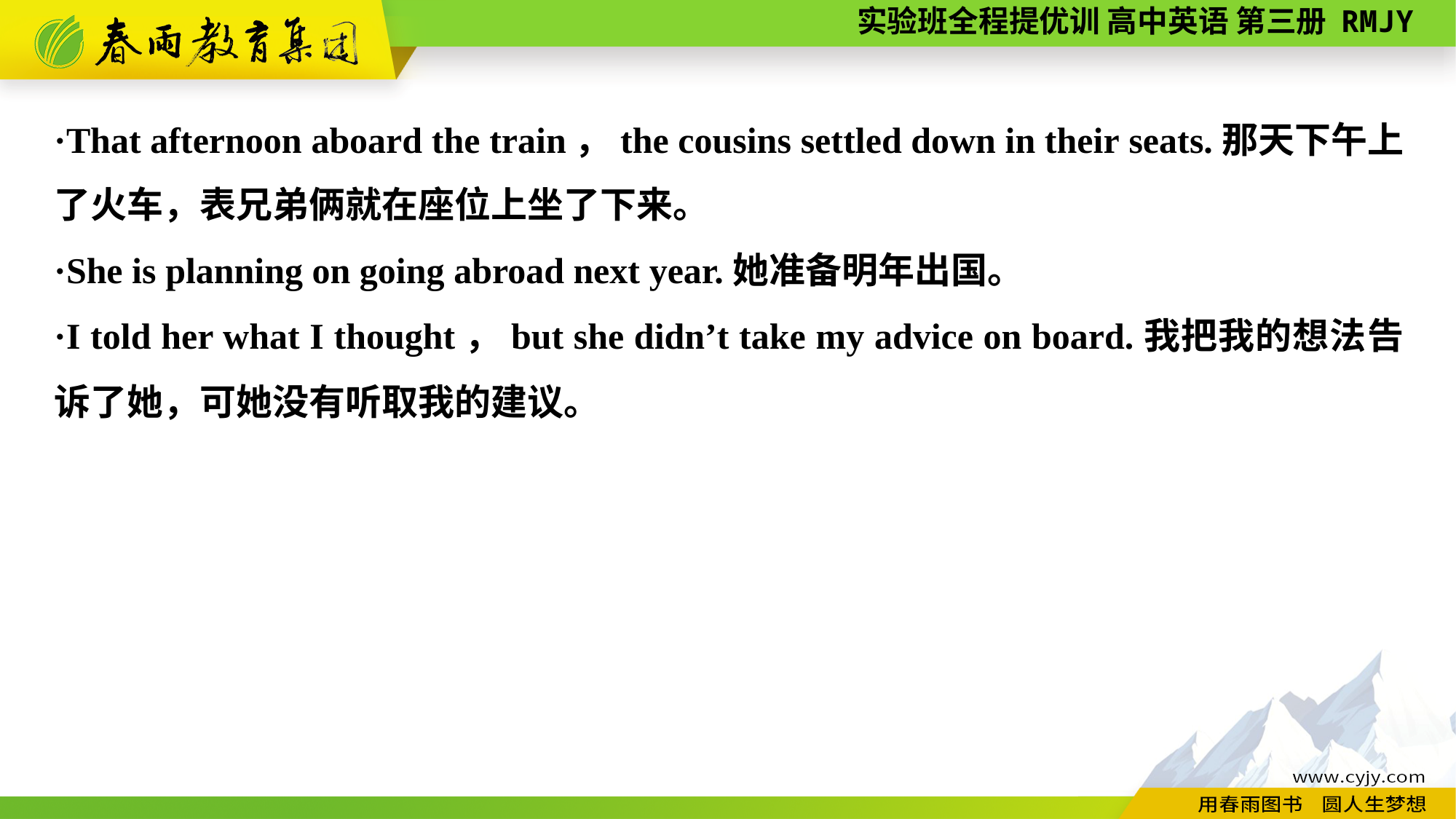

·That afternoon aboard the train，the cousins settled down in their seats.那天下午上了火车，表兄弟俩就在座位上坐了下来。
·She is planning on going abroad next year.她准备明年出国。
·I told her what I thought，but she didn’t take my advice on board.我把我的想法告诉了她，可她没有听取我的建议。